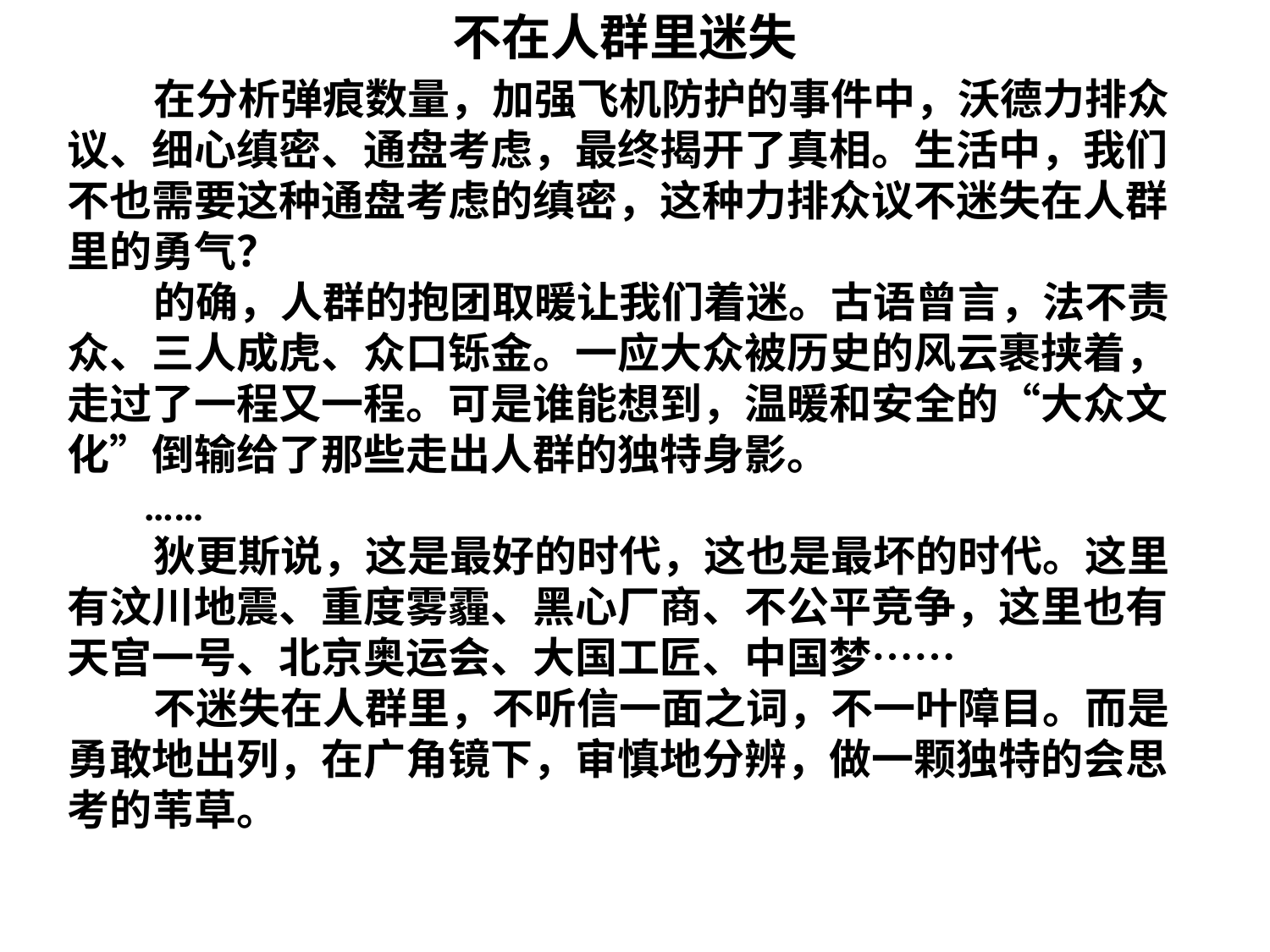

不在人群里迷失
        在分析弹痕数量，加强飞机防护的事件中，沃德力排众议、细心缜密、通盘考虑，最终揭开了真相。生活中，我们不也需要这种通盘考虑的缜密，这种力排众议不迷失在人群里的勇气？
        的确，人群的抱团取暖让我们着迷。古语曾言，法不责众、三人成虎、众口铄金。一应大众被历史的风云裹挟着，走过了一程又一程。可是谁能想到，温暖和安全的“大众文化”倒输给了那些走出人群的独特身影。
        ……
        狄更斯说，这是最好的时代，这也是最坏的时代。这里有汶川地震、重度雾霾、黑心厂商、不公平竞争，这里也有天宫一号、北京奥运会、大国工匠、中国梦……
        不迷失在人群里，不听信一面之词，不一叶障目。而是勇敢地出列，在广角镜下，审慎地分辨，做一颗独特的会思考的苇草。